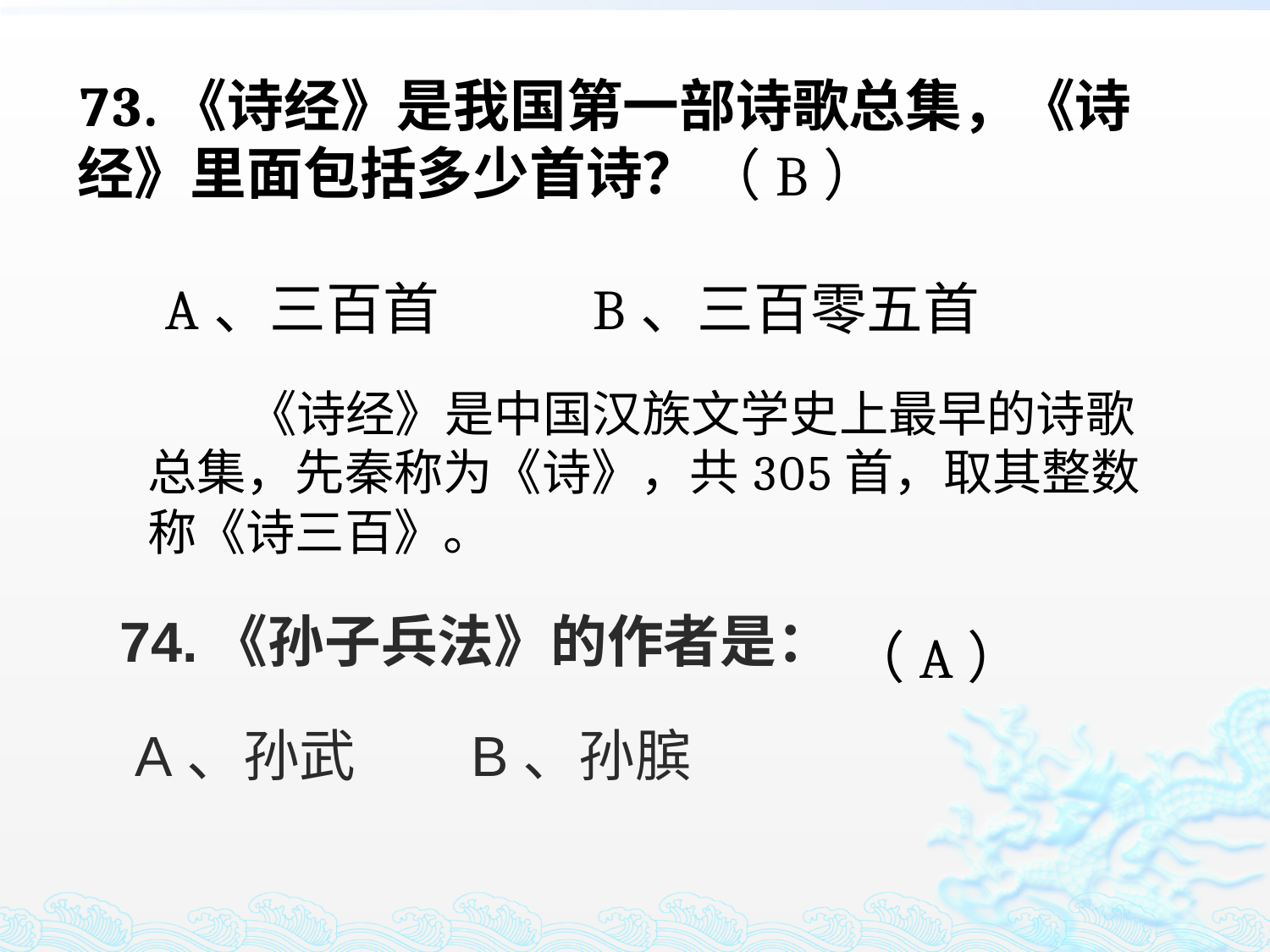

73.《诗经》是我国第一部诗歌总集，《诗经》里面包括多少首诗？

       A、三百首           B、三百零五首
（B）
        《诗经》是中国汉族文学史上最早的诗歌总集，先秦称为《诗》，共305首，取其整数称《诗三百》。
（A）
74.《孙子兵法》的作者是：

 A、孙武        B、孙膑